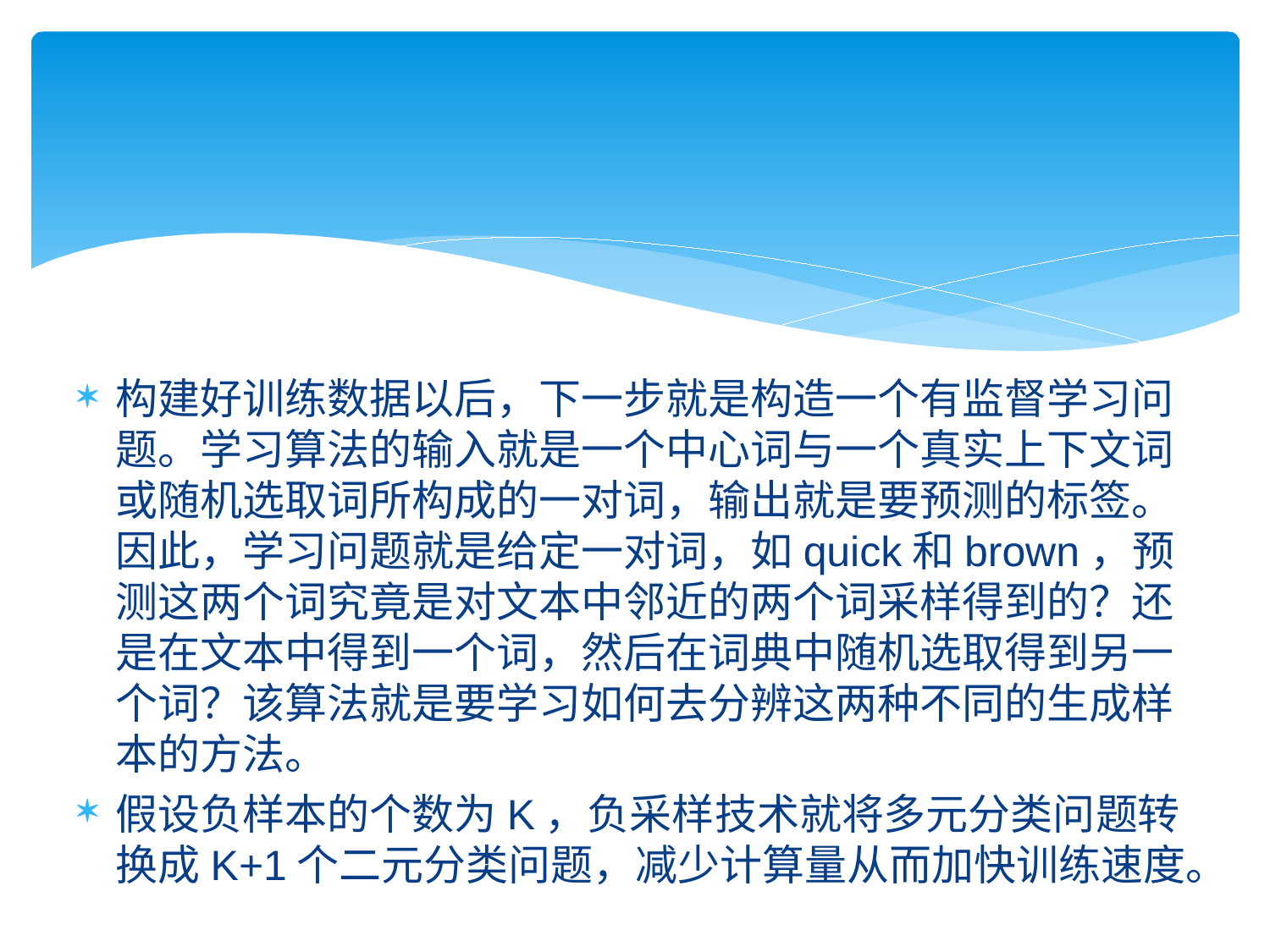

构建好训练数据以后，下一步就是构造一个有监督学习问题。学习算法的输入就是一个中心词与一个真实上下文词或随机选取词所构成的一对词，输出就是要预测的标签。因此，学习问题就是给定一对词，如quick和brown，预测这两个词究竟是对文本中邻近的两个词采样得到的？还是在文本中得到一个词，然后在词典中随机选取得到另一个词？该算法就是要学习如何去分辨这两种不同的生成样本的方法。
假设负样本的个数为K，负采样技术就将多元分类问题转换成K+1个二元分类问题，减少计算量从而加快训练速度。